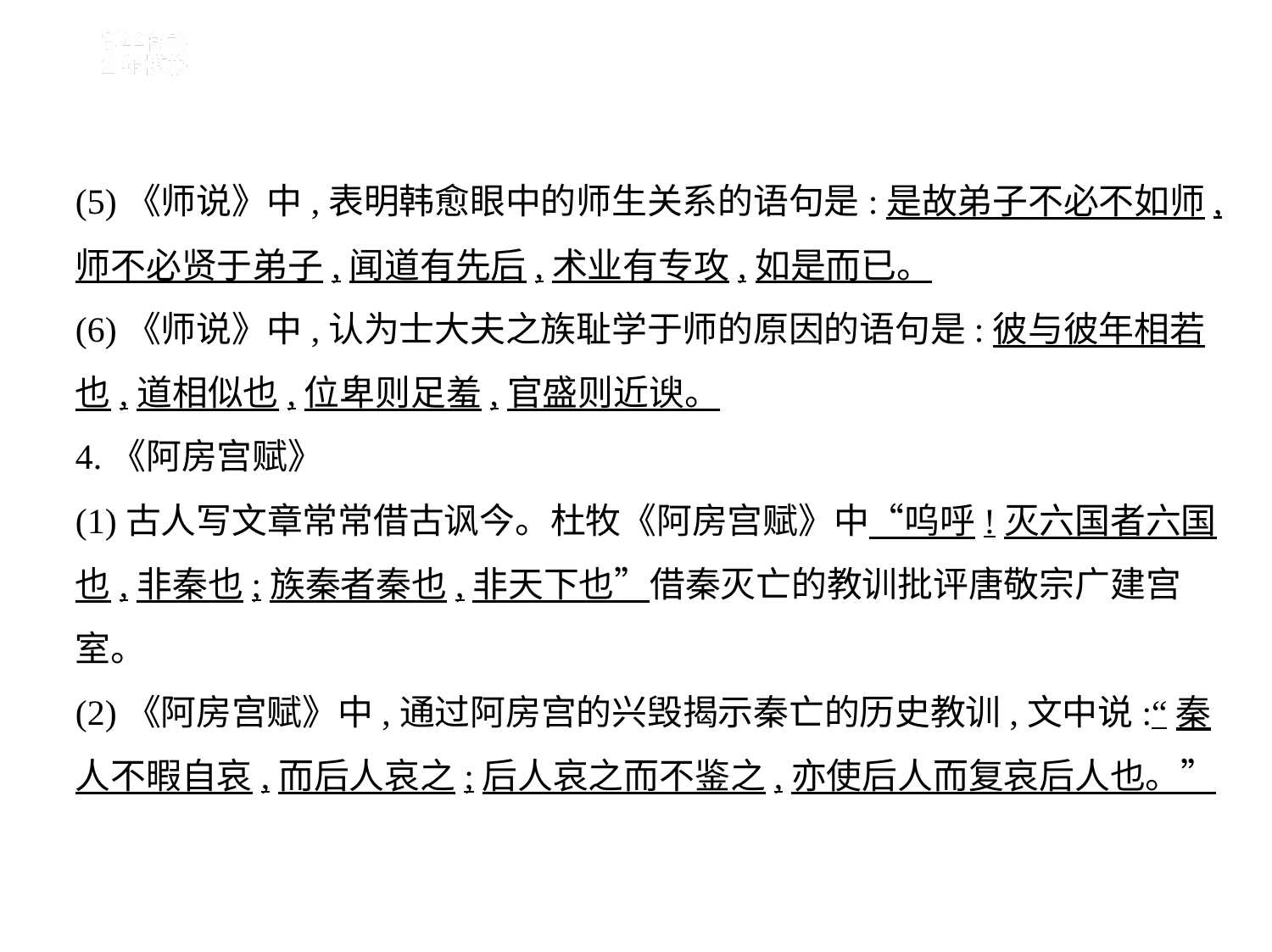

(5)《师说》中,表明韩愈眼中的师生关系的语句是:是故弟子不必不如师,
师不必贤于弟子,闻道有先后,术业有专攻,如是而已。
(6)《师说》中,认为士大夫之族耻学于师的原因的语句是:彼与彼年相若
也,道相似也,位卑则足羞,官盛则近谀。
4.《阿房宫赋》
(1)古人写文章常常借古讽今。杜牧《阿房宫赋》中“呜呼!灭六国者六国
也,非秦也;族秦者秦也,非天下也”借秦灭亡的教训批评唐敬宗广建宫
室。
(2)《阿房宫赋》中,通过阿房宫的兴毁揭示秦亡的历史教训,文中说:“秦
人不暇自哀,而后人哀之;后人哀之而不鉴之,亦使后人而复哀后人也。”